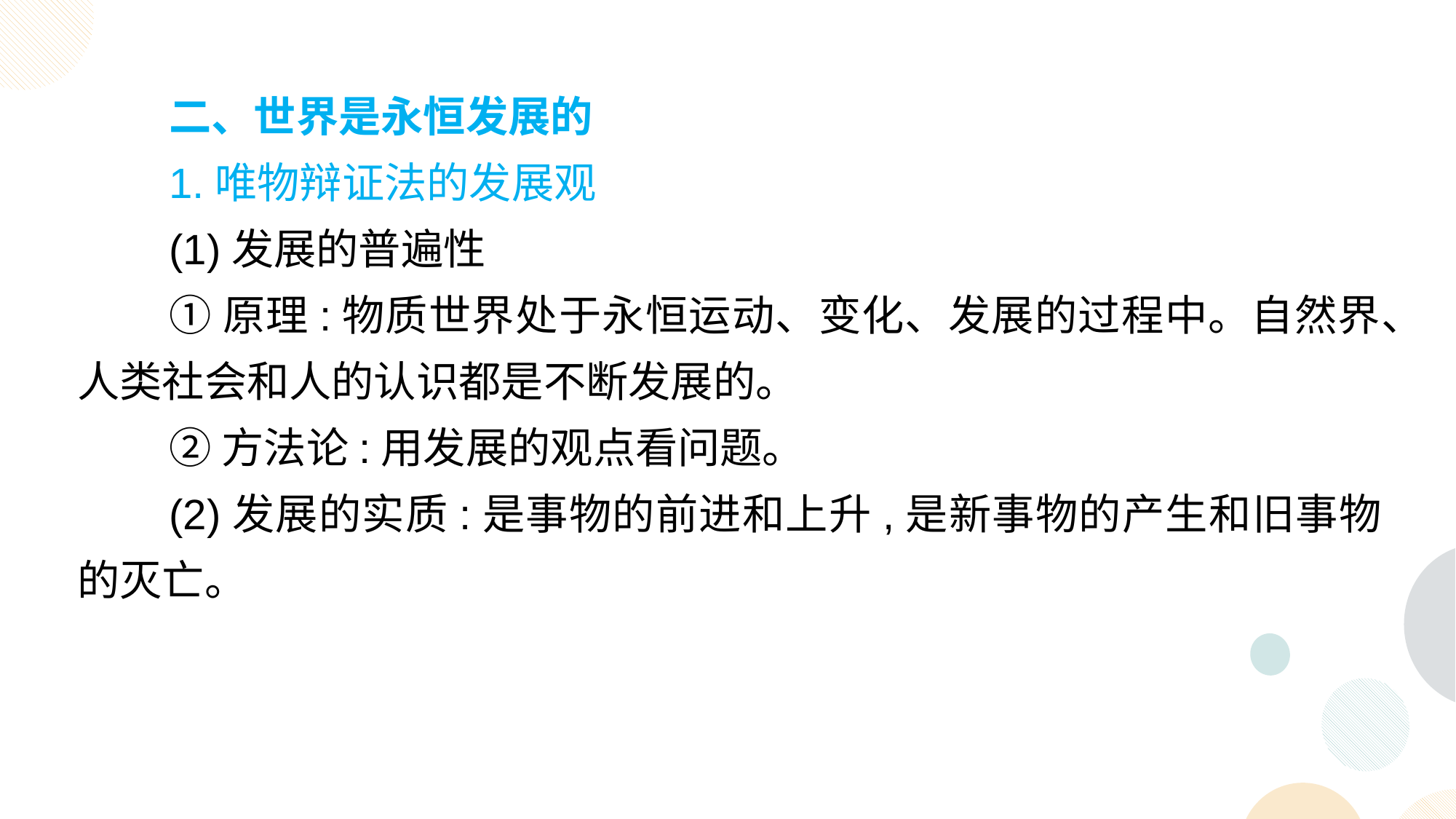

二、世界是永恒发展的
1.唯物辩证法的发展观
(1)发展的普遍性
①原理:物质世界处于永恒运动、变化、发展的过程中。自然界、人类社会和人的认识都是不断发展的。
②方法论:用发展的观点看问题。
(2)发展的实质:是事物的前进和上升,是新事物的产生和旧事物的灭亡。